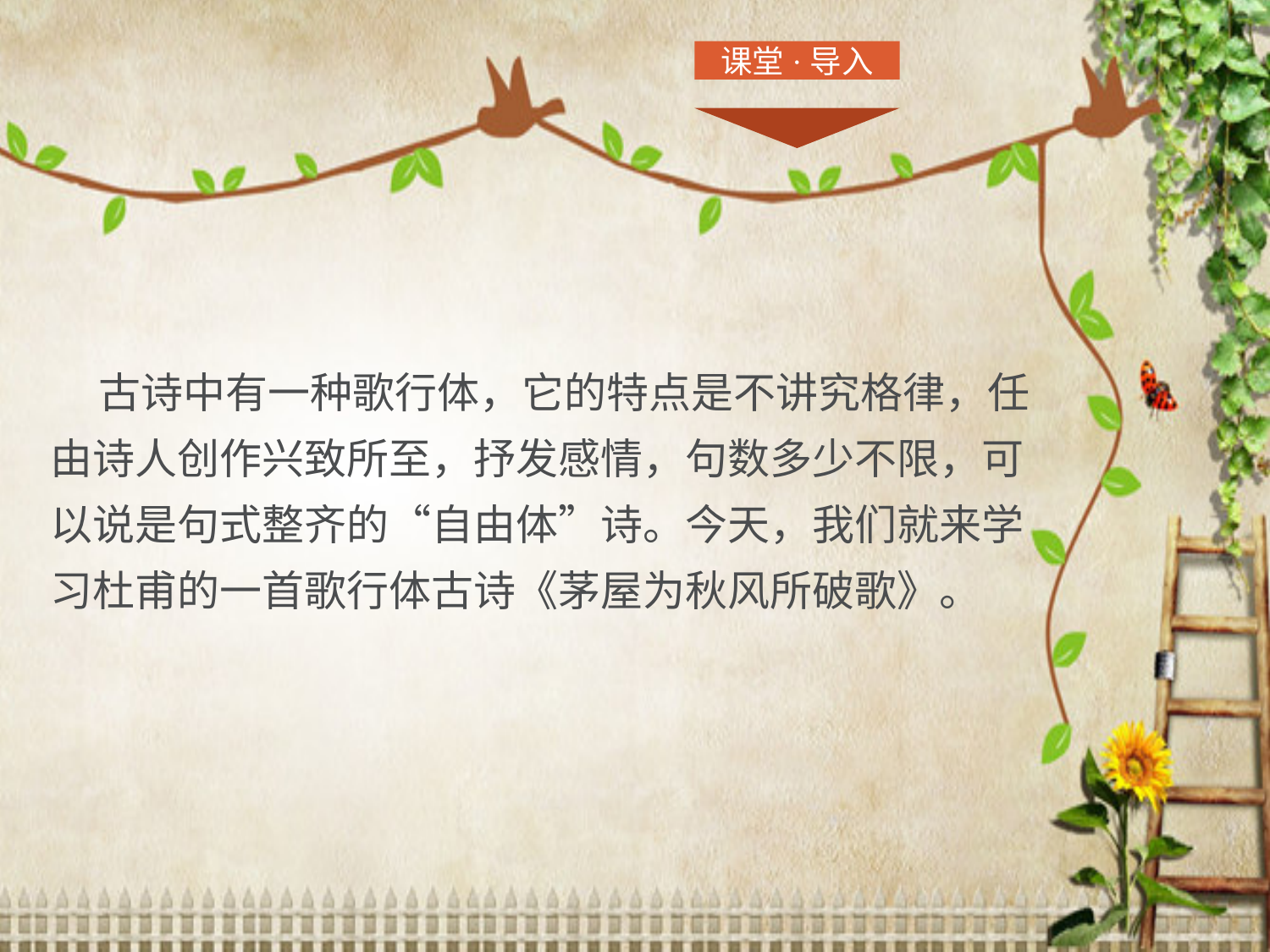

课堂·导入

    古诗中有一种歌行体，它的特点是不讲究格律，任由诗人创作兴致所至，抒发感情，句数多少不限，可以说是句式整齐的“自由体”诗。今天，我们就来学习杜甫的一首歌行体古诗《茅屋为秋风所破歌》。